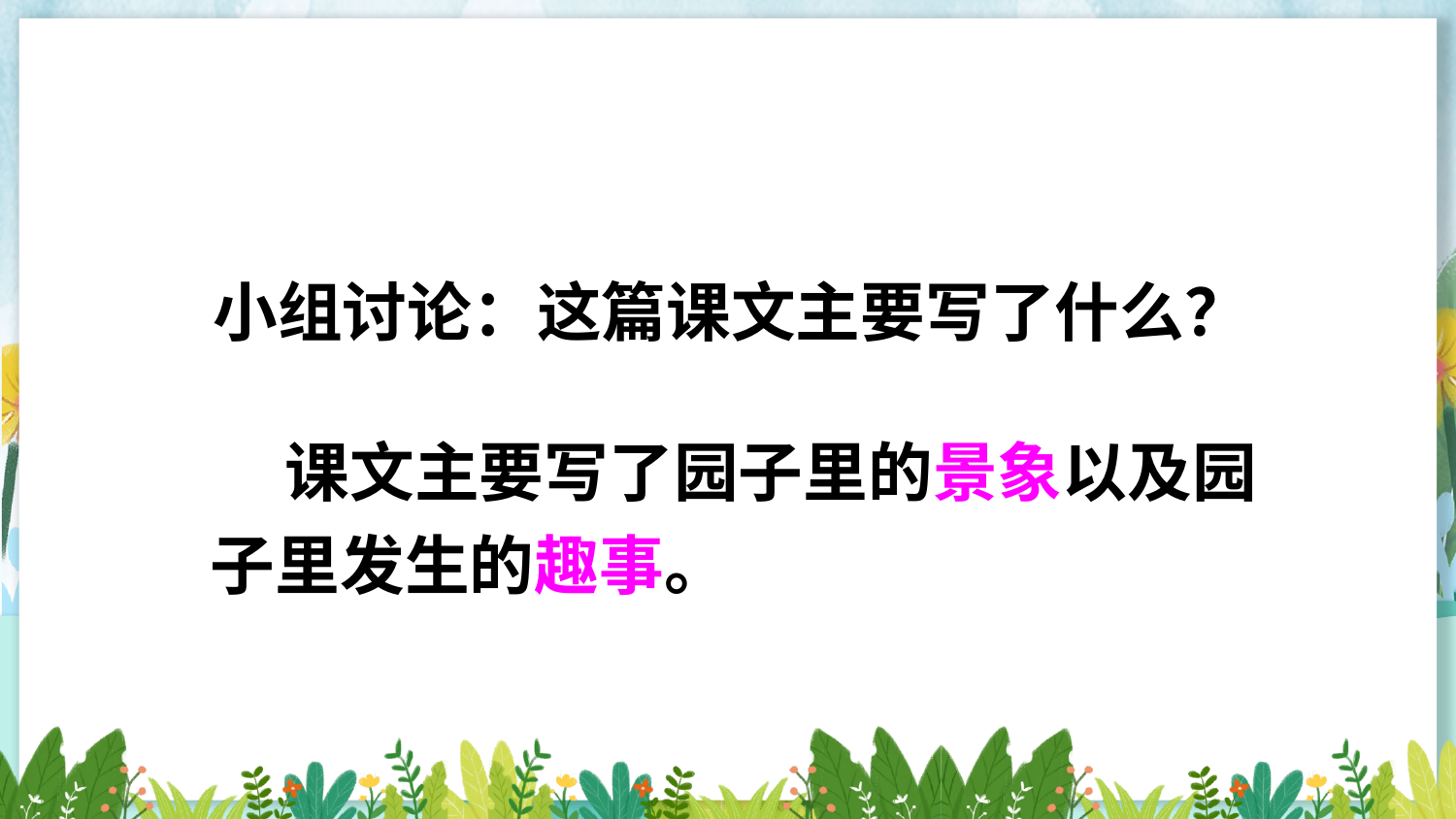

小组讨论：这篇课文主要写了什么？
    课文主要写了园子里的景象以及园子里发生的趣事。